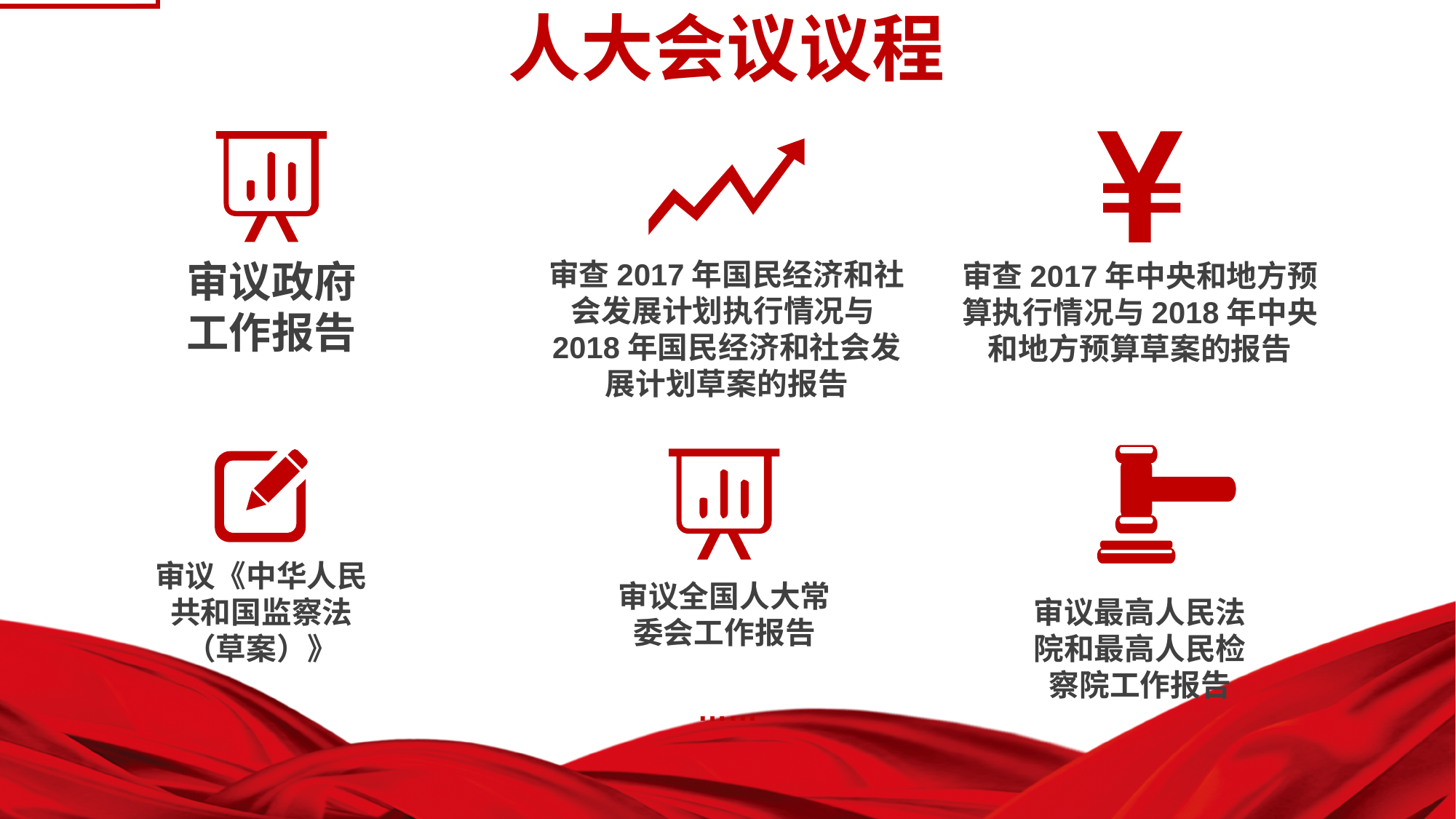

1 时间与议程

人大会议议程

审查2017年国民经济和社会发展计划执行情况与2018年国民经济和社会发展计划草案的报告
审议政府
工作报告
审查2017年中央和地方预算执行情况与2018年中央和地方预算草案的报告

审议《中华人民共和国监察法（草案）》
审议全国人大常委会工作报告
审议最高人民法院和最高人民检察院工作报告
……